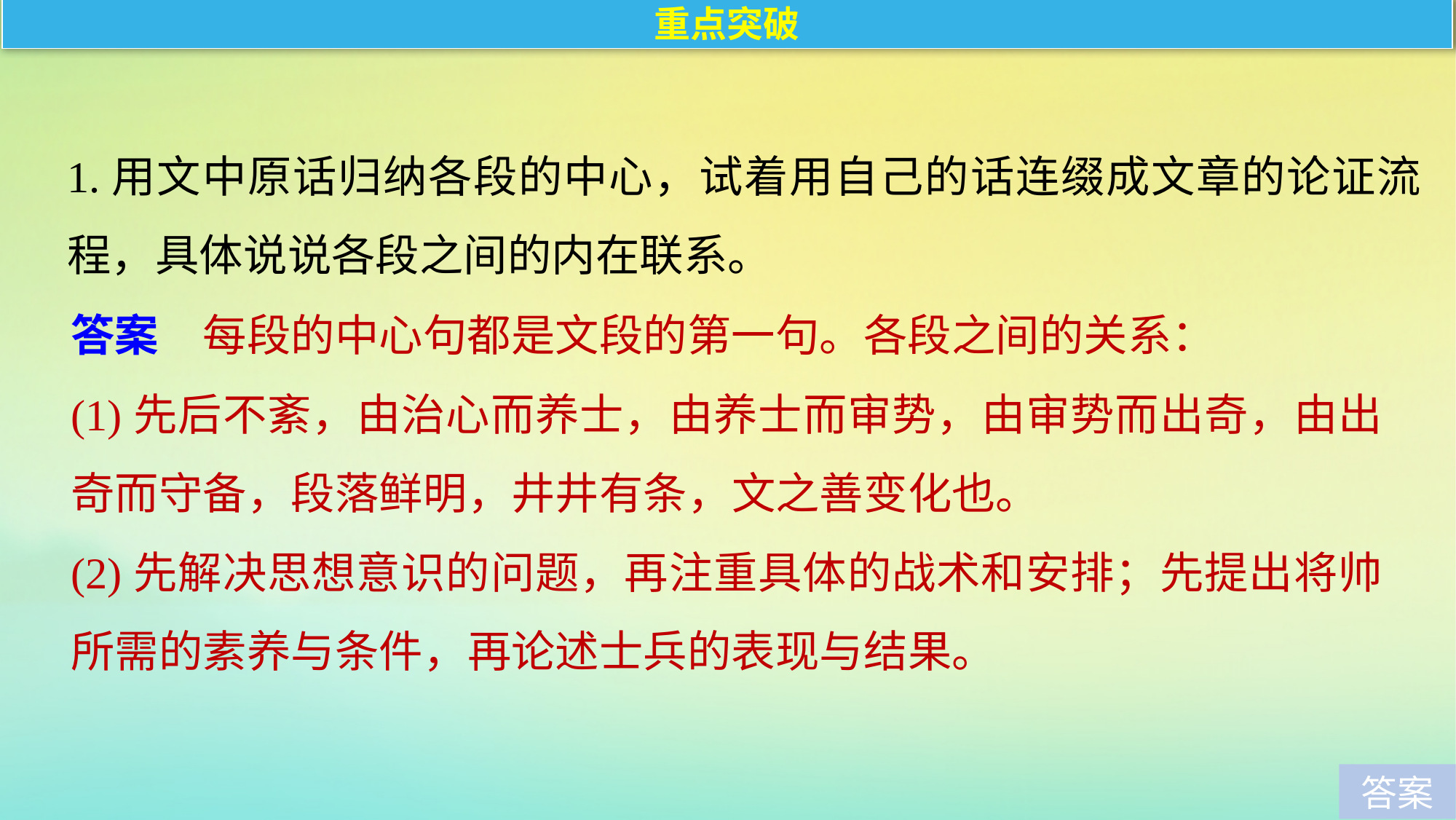

重点突破
1.用文中原话归纳各段的中心，试着用自己的话连缀成文章的论证流程，具体说说各段之间的内在联系。
答案　每段的中心句都是文段的第一句。各段之间的关系：
(1)先后不紊，由治心而养士，由养士而审势，由审势而出奇，由出奇而守备，段落鲜明，井井有条，文之善变化也。
(2)先解决思想意识的问题，再注重具体的战术和安排；先提出将帅所需的素养与条件，再论述士兵的表现与结果。
答案